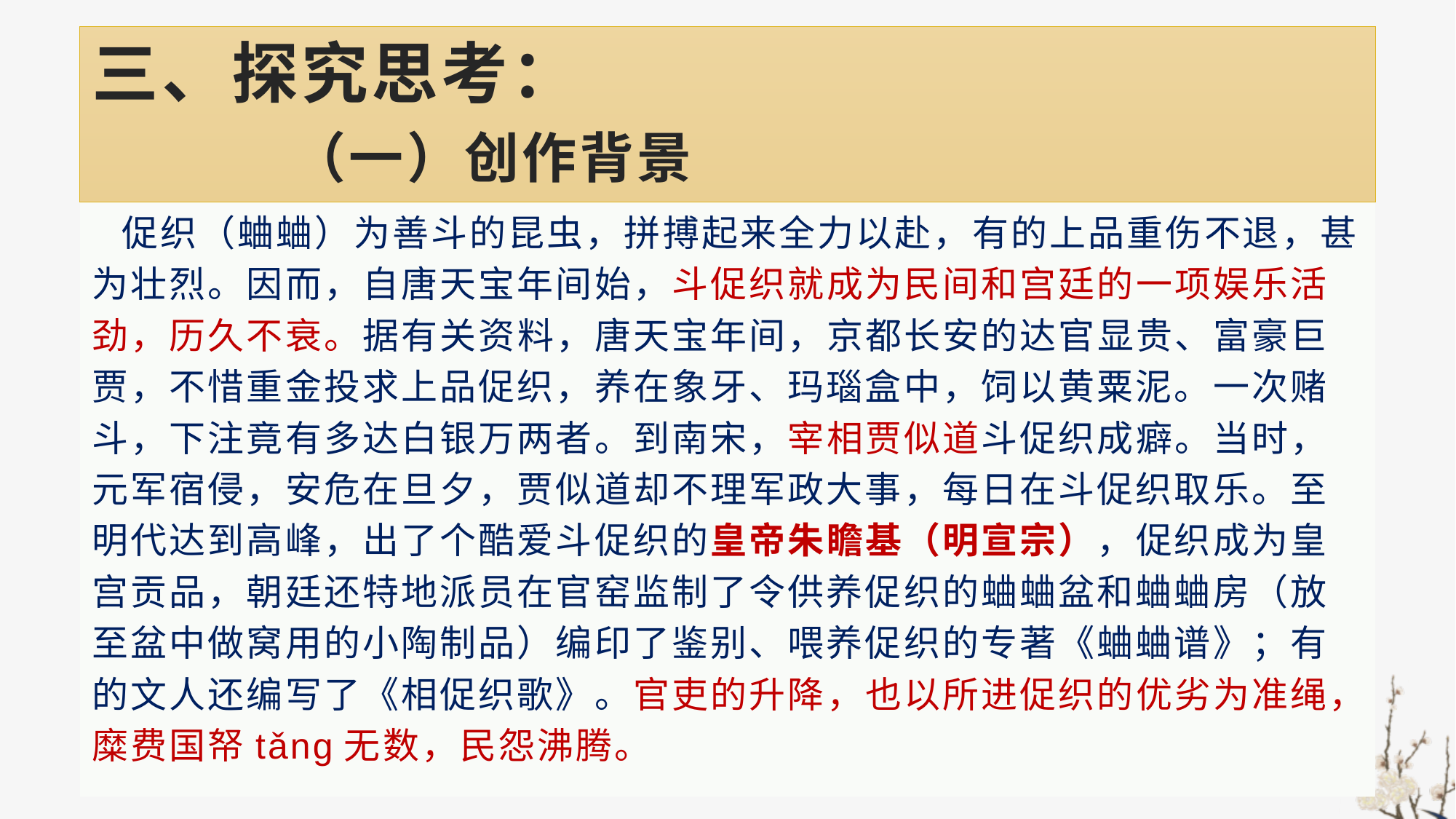

# 三、探究思考： （一）创作背景
  促织（蛐蛐）为善斗的昆虫，拼搏起来全力以赴，有的上品重伤不退，甚为壮烈。因而，自唐天宝年间始，斗促织就成为民间和宫廷的一项娱乐活劲，历久不衰。据有关资料，唐天宝年间，京都长安的达官显贵、富豪巨贾，不惜重金投求上品促织，养在象牙、玛瑙盒中，饲以黄粟泥。一次赌斗，下注竟有多达白银万两者。到南宋，宰相贾似道斗促织成癖。当时，元军宿侵，安危在旦夕，贾似道却不理军政大事，每日在斗促织取乐。至明代达到高峰，出了个酷爱斗促织的皇帝朱瞻基（明宣宗），促织成为皇宫贡品，朝廷还特地派员在官窑监制了令供养促织的蛐蛐盆和蛐蛐房（放至盆中做窝用的小陶制品）编印了鉴别、喂养促织的专著《蛐蛐谱》；有的文人还编写了《相促织歌》。官吏的升降，也以所进促织的优劣为准绳，糜费国帑tǎng无数，民怨沸腾。